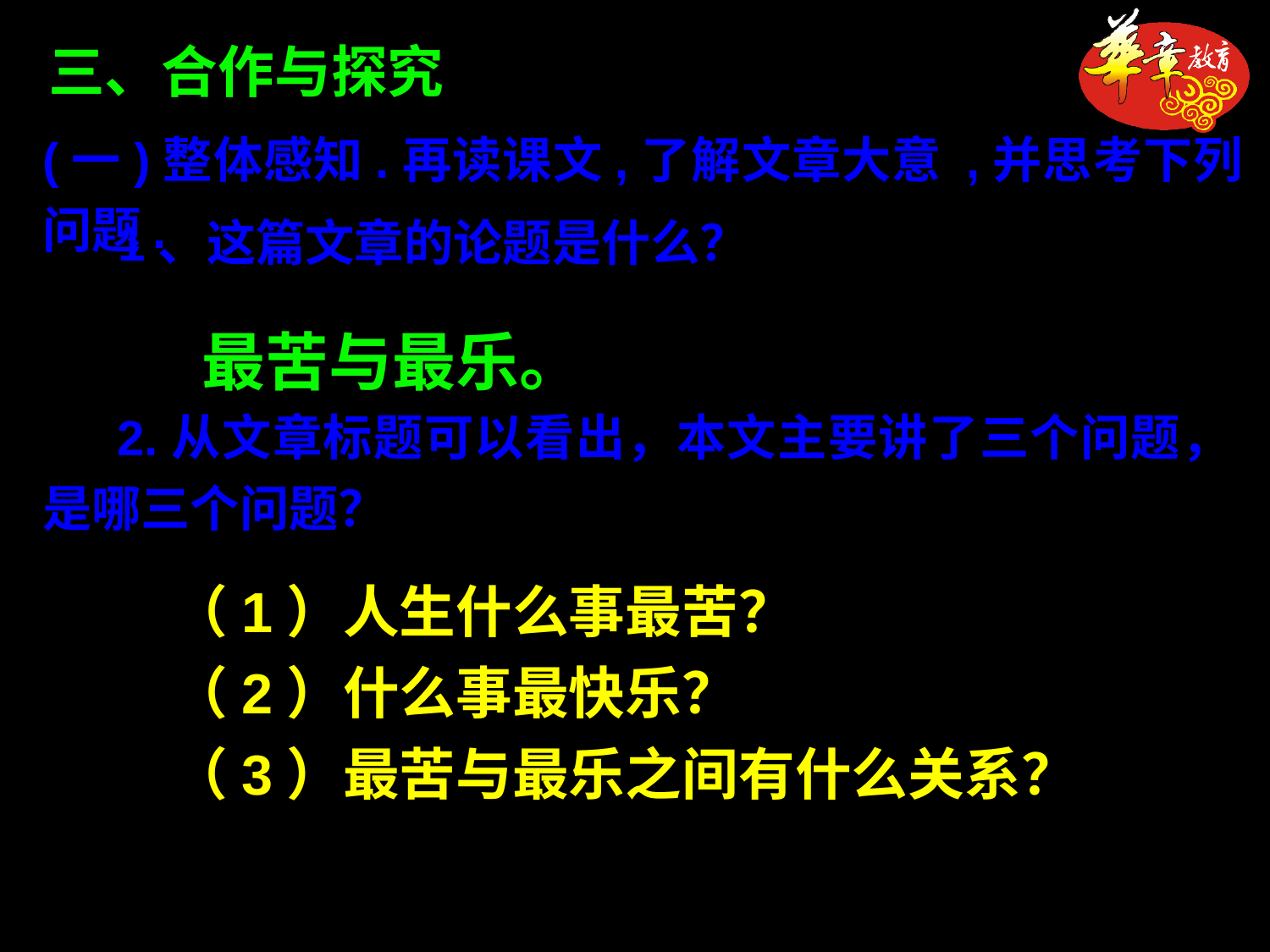

三、合作与探究
(一)整体感知.再读课文,了解文章大意 ,并思考下列问题.
1、这篇文章的论题是什么？
最苦与最乐。
     2.从文章标题可以看出，本文主要讲了三个问题，是哪三个问题？
（1）人生什么事最苦？
（2）什么事最快乐？
（3）最苦与最乐之间有什么关系？